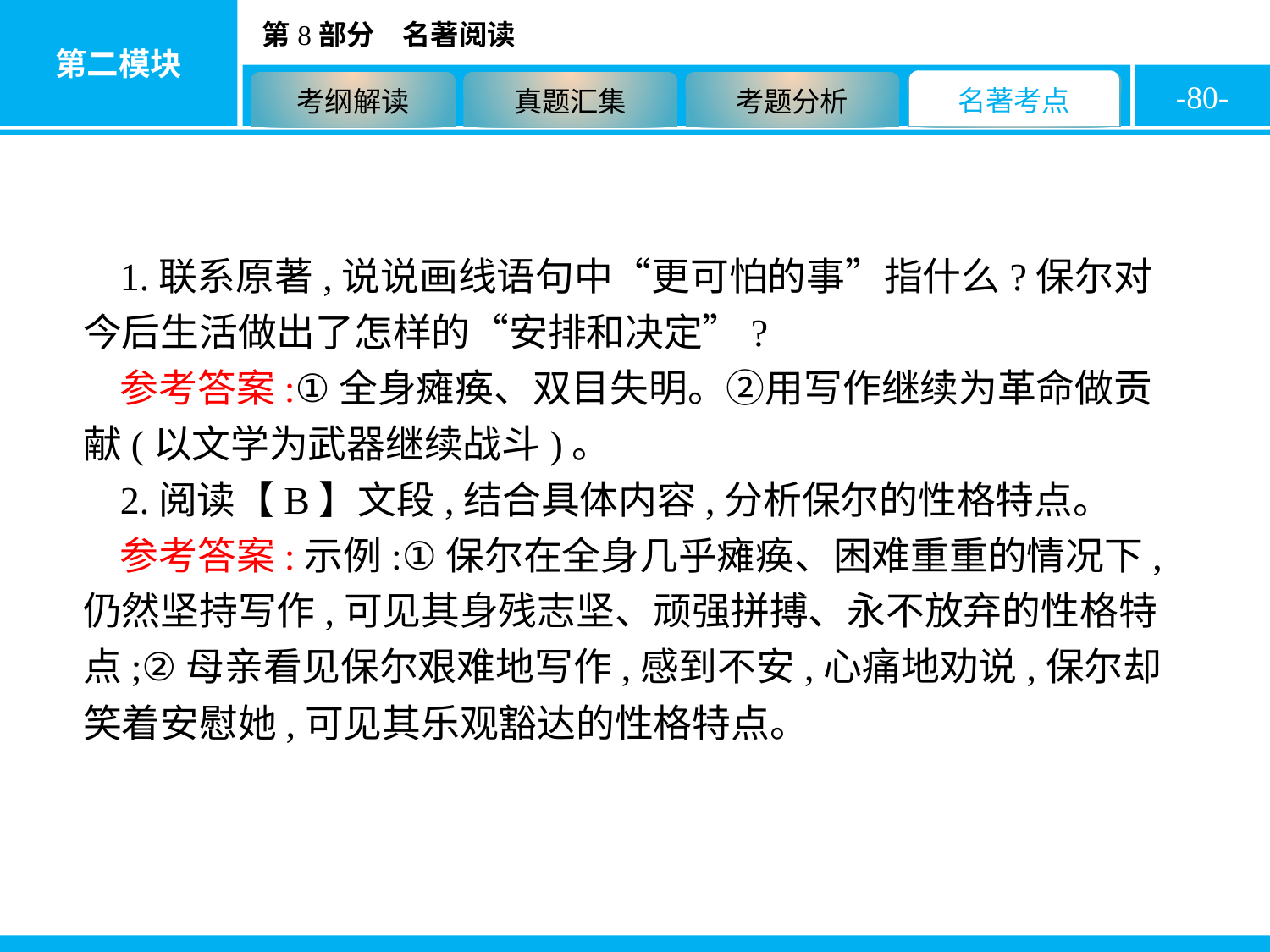

-80-
1.联系原著,说说画线语句中“更可怕的事”指什么?保尔对今后生活做出了怎样的“安排和决定”?
参考答案:①全身瘫痪、双目失明。②用写作继续为革命做贡献(以文学为武器继续战斗)。
2.阅读【B】文段,结合具体内容,分析保尔的性格特点。
参考答案:示例:①保尔在全身几乎瘫痪、困难重重的情况下,仍然坚持写作,可见其身残志坚、顽强拼搏、永不放弃的性格特点;②母亲看见保尔艰难地写作,感到不安,心痛地劝说,保尔却笑着安慰她,可见其乐观豁达的性格特点。